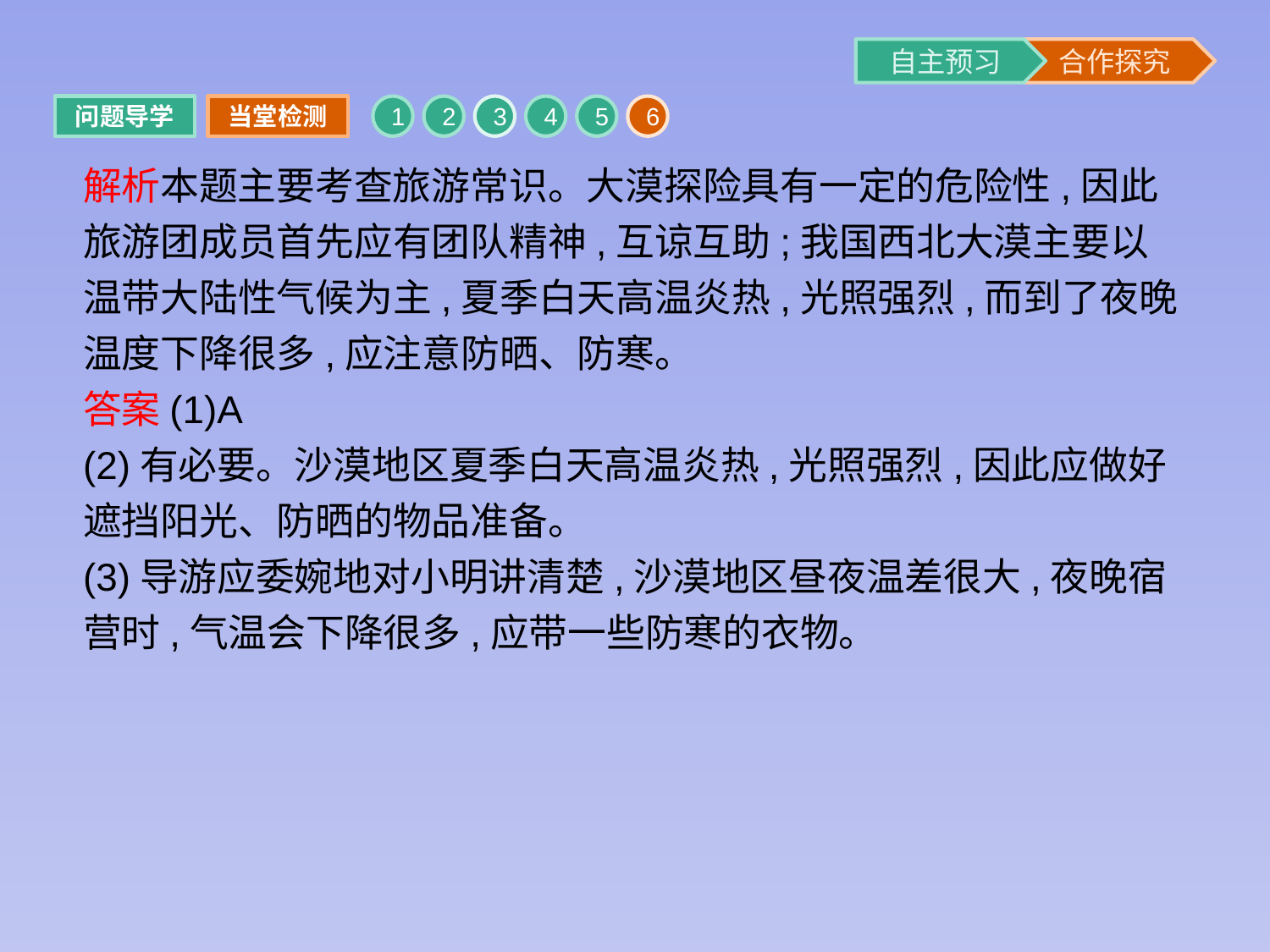

问题导学
当堂检测
1
2
3
4
5
6
解析本题主要考查旅游常识。大漠探险具有一定的危险性,因此旅游团成员首先应有团队精神,互谅互助;我国西北大漠主要以温带大陆性气候为主,夏季白天高温炎热,光照强烈,而到了夜晚温度下降很多,应注意防晒、防寒。
答案(1)A
(2)有必要。沙漠地区夏季白天高温炎热,光照强烈,因此应做好遮挡阳光、防晒的物品准备。
(3)导游应委婉地对小明讲清楚,沙漠地区昼夜温差很大,夜晚宿营时,气温会下降很多,应带一些防寒的衣物。